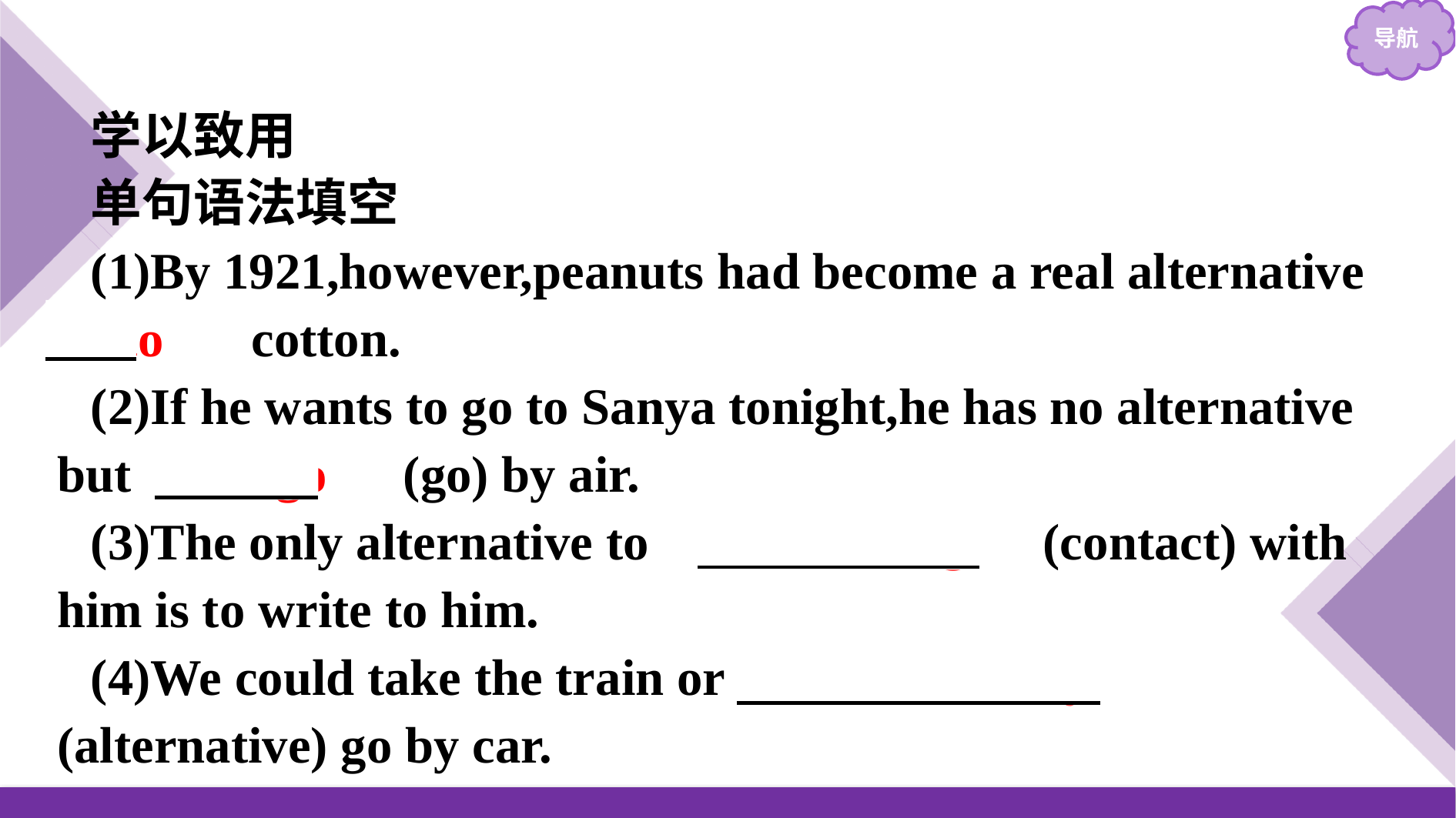

学以致用
单句语法填空
(1)By 1921,however,peanuts had become a real alternative 　to　 cotton.
(2)If he wants to go to Sanya tonight,he has no alternative but 　to go　(go) by air.
(3)The only alternative to 　contacting　(contact) with him is to write to him.
(4)We could take the train or 　alternatively　(alternative) go by car.